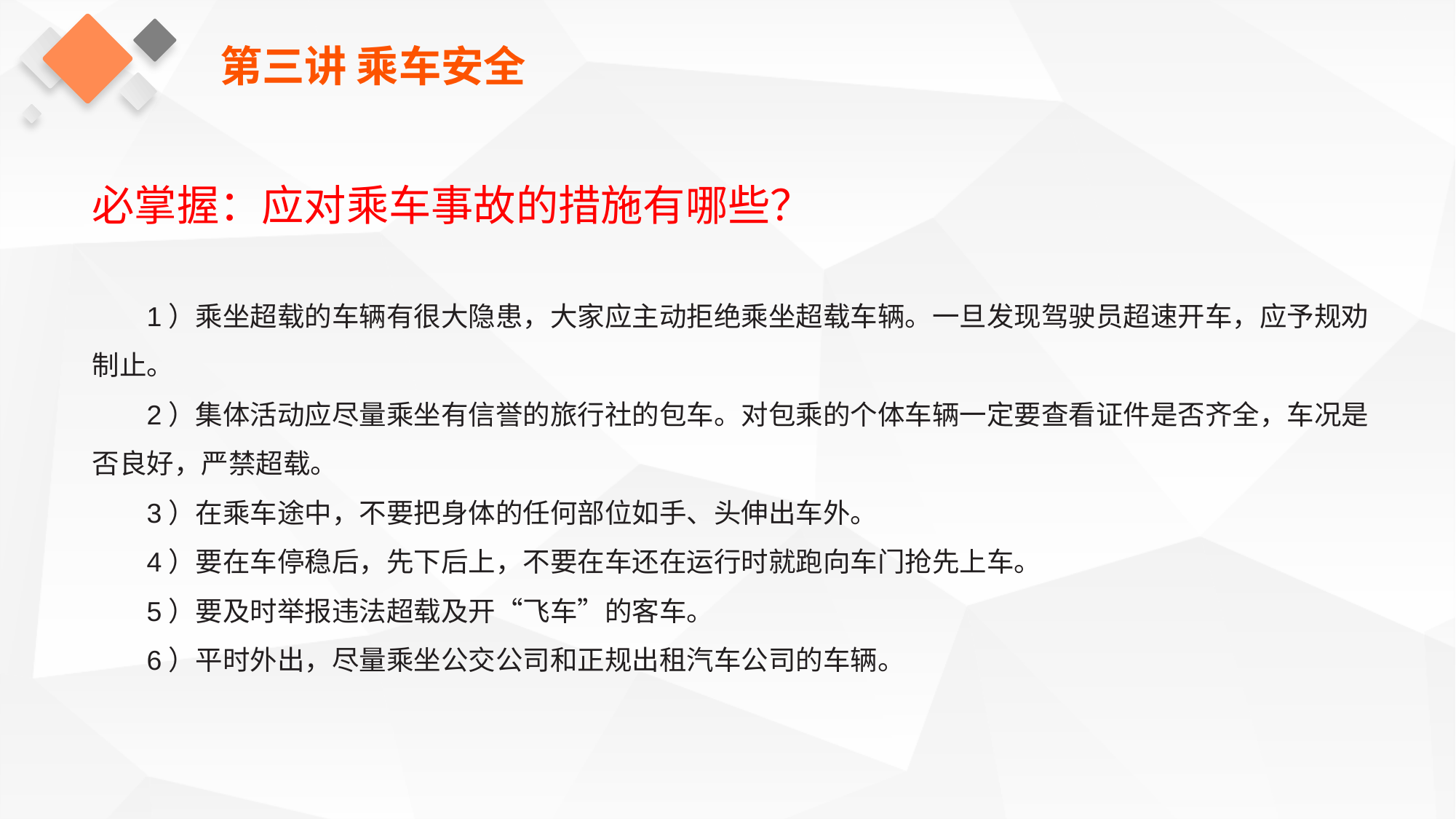

第三讲 乘车安全

必掌握：应对乘车事故的措施有哪些？
1）乘坐超载的车辆有很大隐患，大家应主动拒绝乘坐超载车辆。一旦发现驾驶员超速开车，应予规劝制止。
2）集体活动应尽量乘坐有信誉的旅行社的包车。对包乘的个体车辆一定要查看证件是否齐全，车况是否良好，严禁超载。
3）在乘车途中，不要把身体的任何部位如手、头伸出车外。
4）要在车停稳后，先下后上，不要在车还在运行时就跑向车门抢先上车。
5）要及时举报违法超载及开“飞车”的客车。
6）平时外出，尽量乘坐公交公司和正规出租汽车公司的车辆。